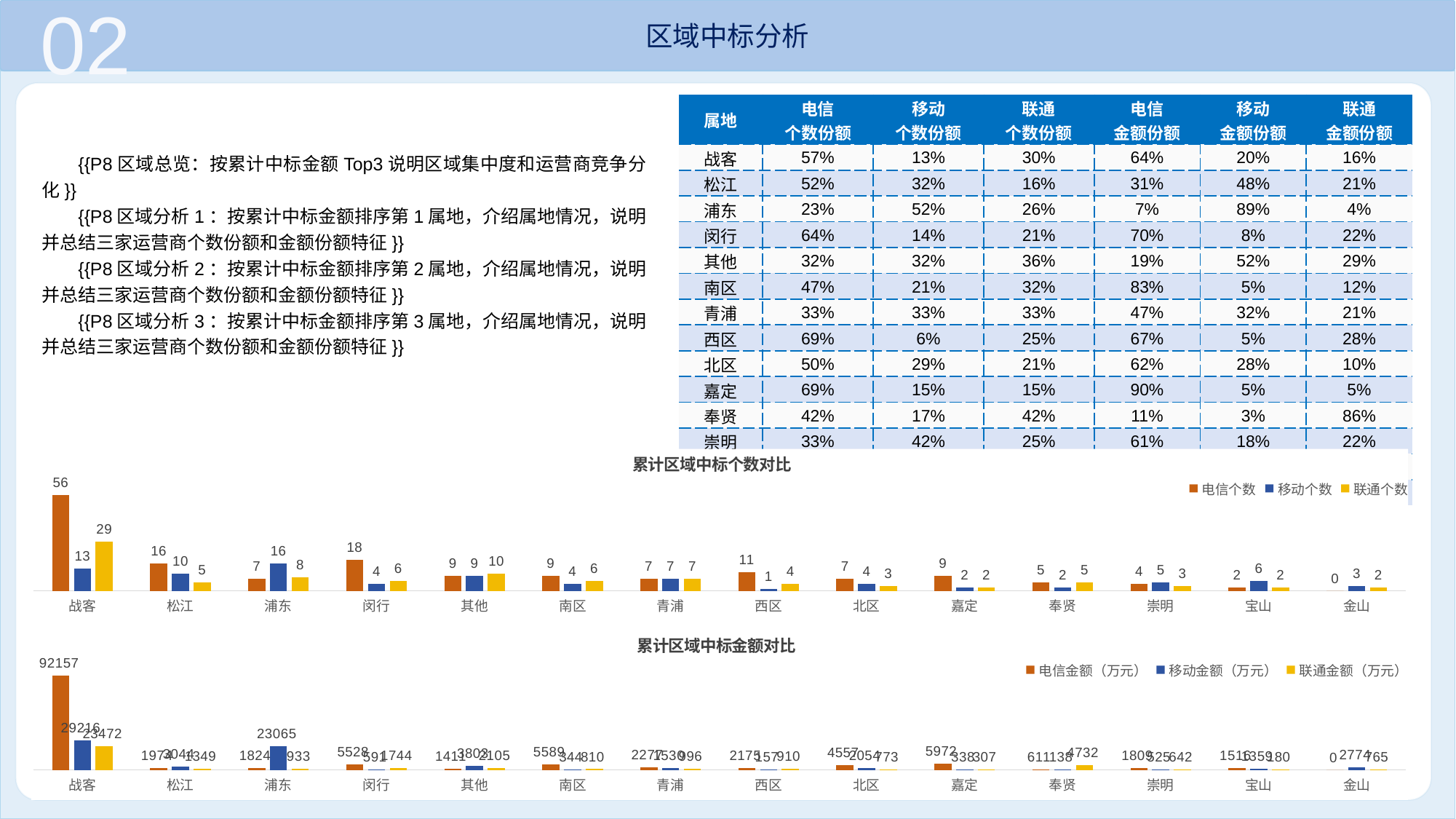

02
区域中标分析

| 属地 | 电信 个数份额 | 移动 个数份额 | 联通 个数份额 | 电信 金额份额 | 移动 金额份额 | 联通 金额份额 |
| --- | --- | --- | --- | --- | --- | --- |
| 战客 | 57% | 13% | 30% | 64% | 20% | 16% |
| 松江 | 52% | 32% | 16% | 31% | 48% | 21% |
| 浦东 | 23% | 52% | 26% | 7% | 89% | 4% |
| 闵行 | 64% | 14% | 21% | 70% | 8% | 22% |
| 其他 | 32% | 32% | 36% | 19% | 52% | 29% |
| 南区 | 47% | 21% | 32% | 83% | 5% | 12% |
| 青浦 | 33% | 33% | 33% | 47% | 32% | 21% |
| 西区 | 69% | 6% | 25% | 67% | 5% | 28% |
| 北区 | 50% | 29% | 21% | 62% | 28% | 10% |
| 嘉定 | 69% | 15% | 15% | 90% | 5% | 5% |
| 奉贤 | 42% | 17% | 42% | 11% | 3% | 86% |
| 崇明 | 33% | 42% | 25% | 61% | 18% | 22% |
| 宝山 | 20% | 60% | 20% | 50% | 44% | 6% |
| 金山 | 0% | 60% | 40% | 0% | 78% | 22% |
{{P8区域总览：按累计中标金额Top3说明区域集中度和运营商竞争分化}}
{{P8区域分析1：按累计中标金额排序第1属地，介绍属地情况，说明并总结三家运营商个数份额和金额份额特征}}
{{P8区域分析2：按累计中标金额排序第2属地，介绍属地情况，说明并总结三家运营商个数份额和金额份额特征}}
{{P8区域分析3：按累计中标金额排序第3属地，介绍属地情况，说明并总结三家运营商个数份额和金额份额特征}}

### Chart: 累计区域中标个数对比

| Category | 电信个数 | 移动个数 | 联通个数 |
|---|---|---|---|
| 战客 | 56.0 | 13.0 | 29.0 |
| 松江 | 16.0 | 10.0 | 5.0 |
| 浦东 | 7.0 | 16.0 | 8.0 |
| 闵行 | 18.0 | 4.0 | 6.0 |
| 其他 | 9.0 | 9.0 | 10.0 |
| 南区 | 9.0 | 4.0 | 6.0 |
| 青浦 | 7.0 | 7.0 | 7.0 |
| 西区 | 11.0 | 1.0 | 4.0 |
| 北区 | 7.0 | 4.0 | 3.0 |
| 嘉定 | 9.0 | 2.0 | 2.0 |
| 奉贤 | 5.0 | 2.0 | 5.0 |
| 崇明 | 4.0 | 5.0 | 3.0 |
| 宝山 | 2.0 | 6.0 | 2.0 |
| 金山 | 0.0 | 3.0 | 2.0 |

### Chart: 累计区域中标金额对比

| Category | 电信金额（万元） | 移动金额（万元） | 联通金额（万元） |
|---|---|---|---|
| 战客 | 92157.0 | 29216.0 | 23472.0 |
| 松江 | 1974.0 | 3044.0 | 1349.0 |
| 浦东 | 1824.0 | 23065.0 | 933.0 |
| 闵行 | 5528.0 | 591.0 | 1744.0 |
| 其他 | 1411.0 | 3803.0 | 2105.0 |
| 南区 | 5589.0 | 344.0 | 810.0 |
| 青浦 | 2277.0 | 1530.0 | 996.0 |
| 西区 | 2175.0 | 157.0 | 910.0 |
| 北区 | 4557.0 | 2054.0 | 773.0 |
| 嘉定 | 5972.0 | 338.0 | 307.0 |
| 奉贤 | 611.0 | 138.0 | 4732.0 |
| 崇明 | 1809.0 | 525.0 | 642.0 |
| 宝山 | 1516.0 | 1359.0 | 180.0 |
| 金山 | 0.0 | 2774.0 | 765.0 |